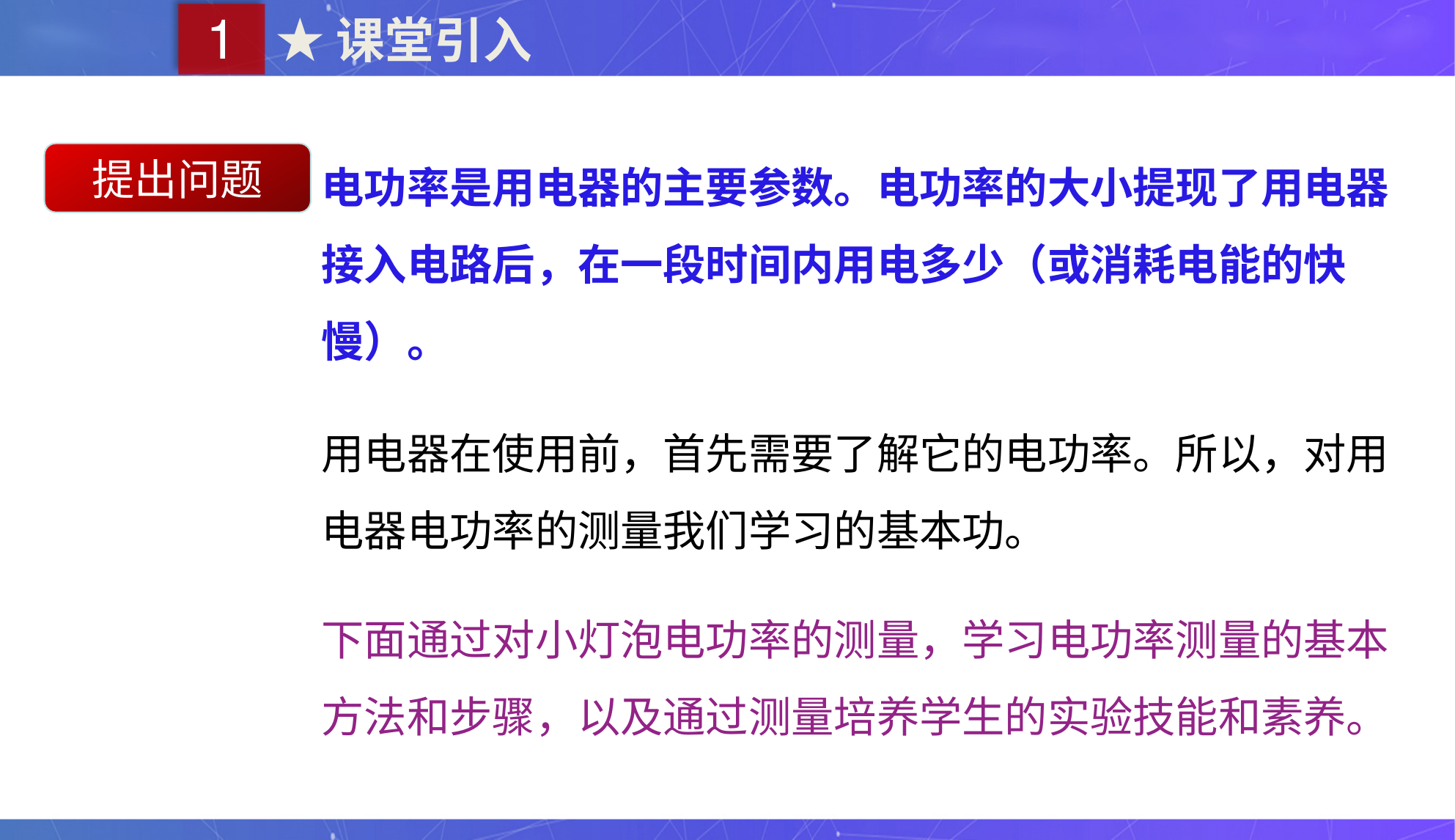

1
★课堂引入
电功率是用电器的主要参数。电功率的大小提现了用电器接入电路后，在一段时间内用电多少（或消耗电能的快慢）。
提出问题
用电器在使用前，首先需要了解它的电功率。所以，对用电器电功率的测量我们学习的基本功。
下面通过对小灯泡电功率的测量，学习电功率测量的基本方法和步骤，以及通过测量培养学生的实验技能和素养。